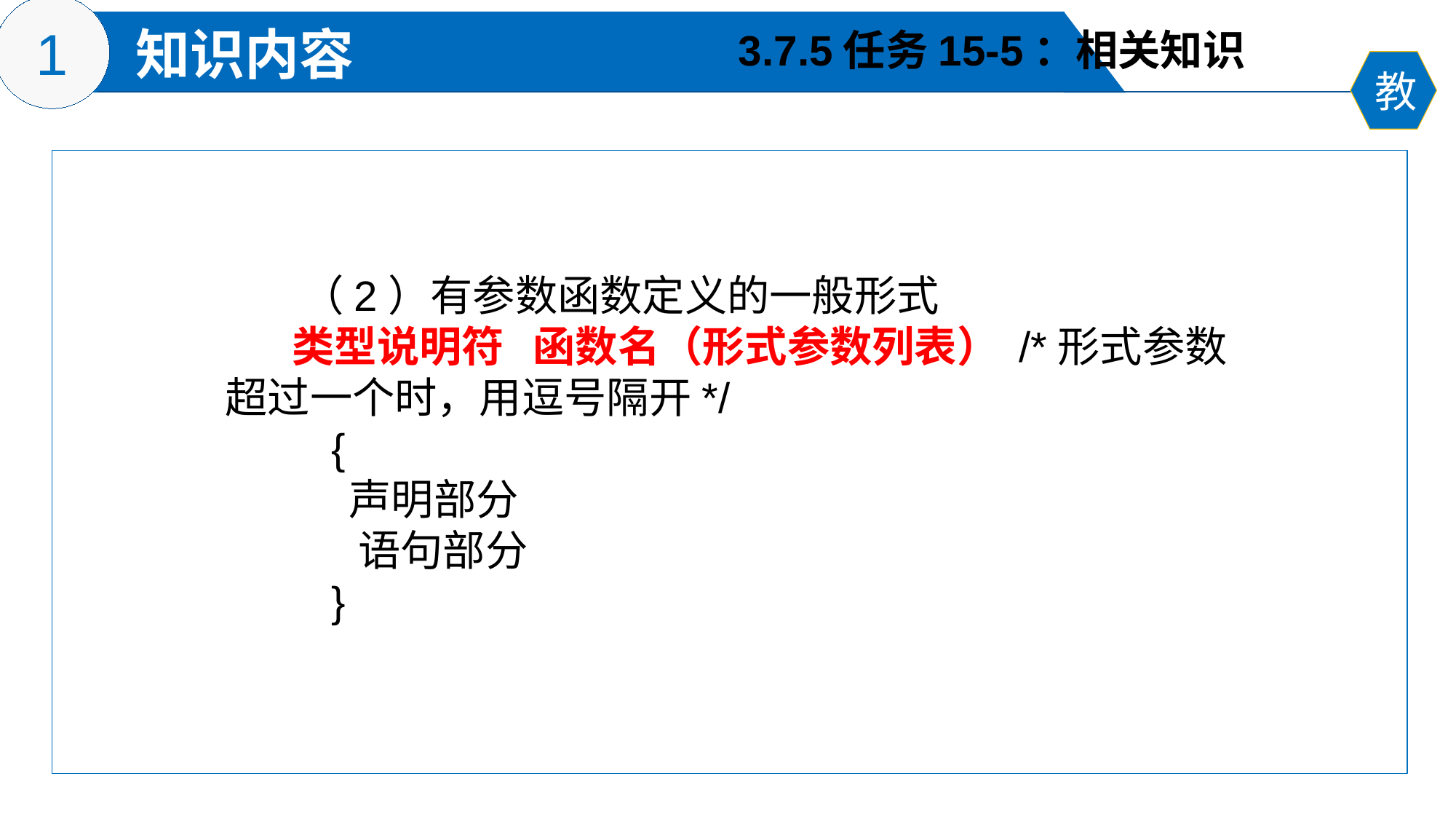

3.7.5任务15-5：相关知识
       （2）有参数函数定义的一般形式
      类型说明符   函数名（形式参数列表） /*形式参数超过一个时，用逗号隔开*/
         {
            声明部分
             语句部分
         }